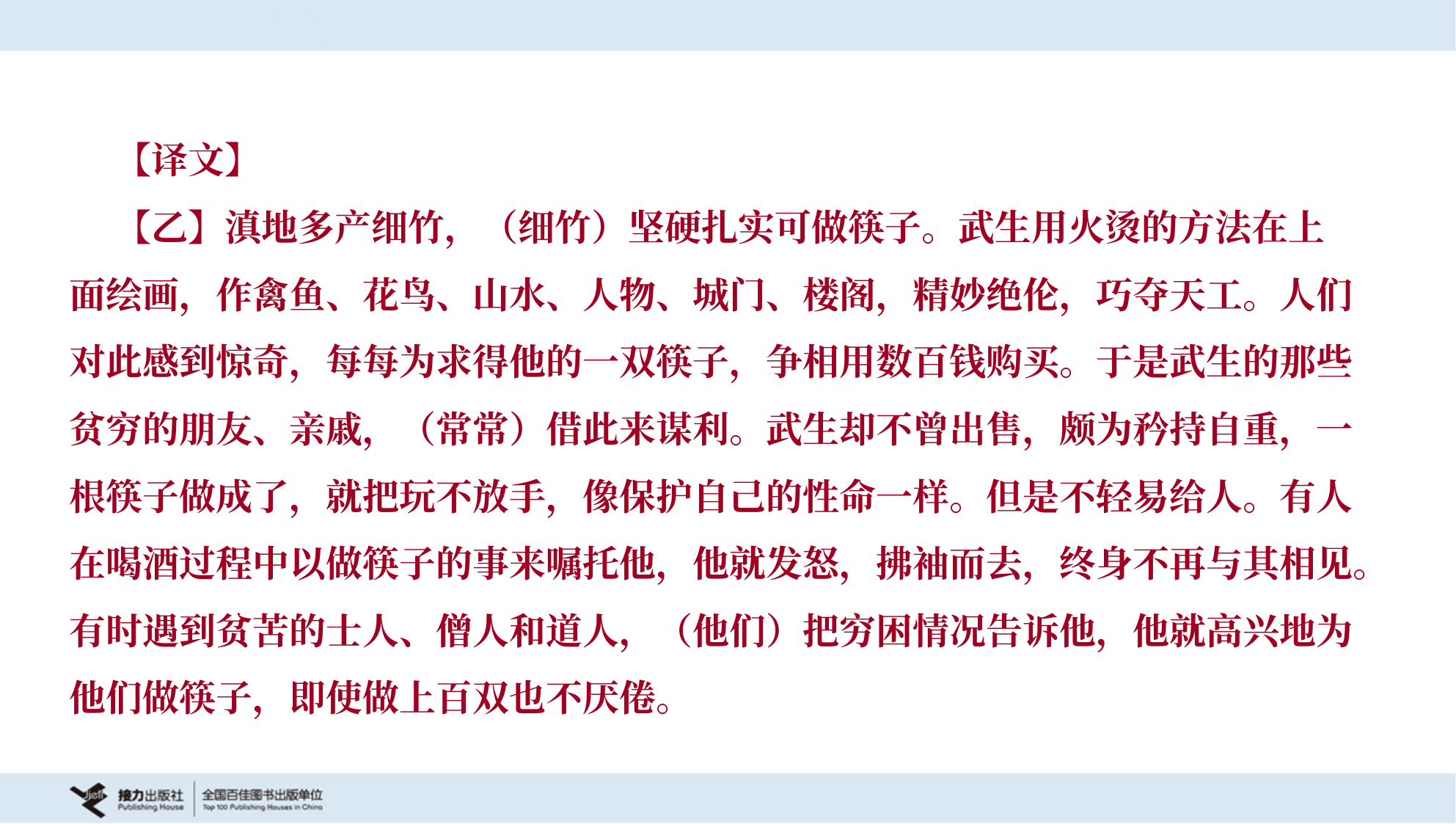

【译文】
    【乙】滇地多产细竹，（细竹）坚硬扎实可做筷子。武生用火烫的方法在上
面绘画，作禽鱼、花鸟、山水、人物、城门、楼阁，精妙绝伦，巧夺天工。人们
对此感到惊奇，每每为求得他的一双筷子，争相用数百钱购买。于是武生的那些
贫穷的朋友、亲戚，（常常）借此来谋利。武生却不曾出售，颇为矜持自重，一
根筷子做成了，就把玩不放手，像保护自己的性命一样。但是不轻易给人。有人
在喝酒过程中以做筷子的事来嘱托他，他就发怒，拂袖而去，终身不再与其相见。
有时遇到贫苦的士人、僧人和道人，（他们）把穷困情况告诉他，他就高兴地为
他们做筷子，即使做上百双也不厌倦。